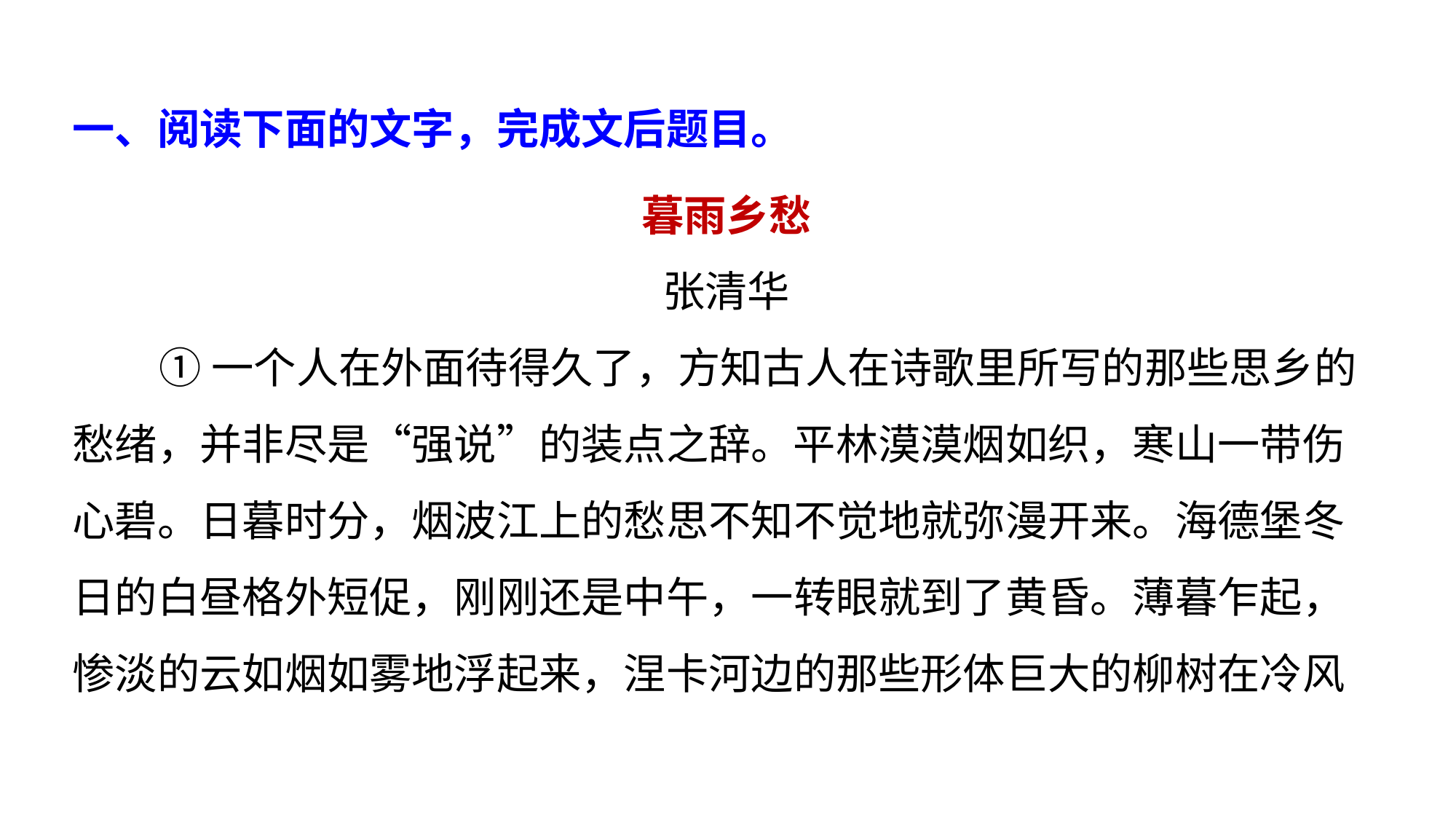

一、阅读下面的文字，完成文后题目。
暮雨乡愁
张清华
①一个人在外面待得久了，方知古人在诗歌里所写的那些思乡的愁绪，并非尽是“强说”的装点之辞。平林漠漠烟如织，寒山一带伤心碧。日暮时分，烟波江上的愁思不知不觉地就弥漫开来。海德堡冬日的白昼格外短促，刚刚还是中午，一转眼就到了黄昏。薄暮乍起，惨淡的云如烟如雾地浮起来，涅卡河边的那些形体巨大的柳树在冷风